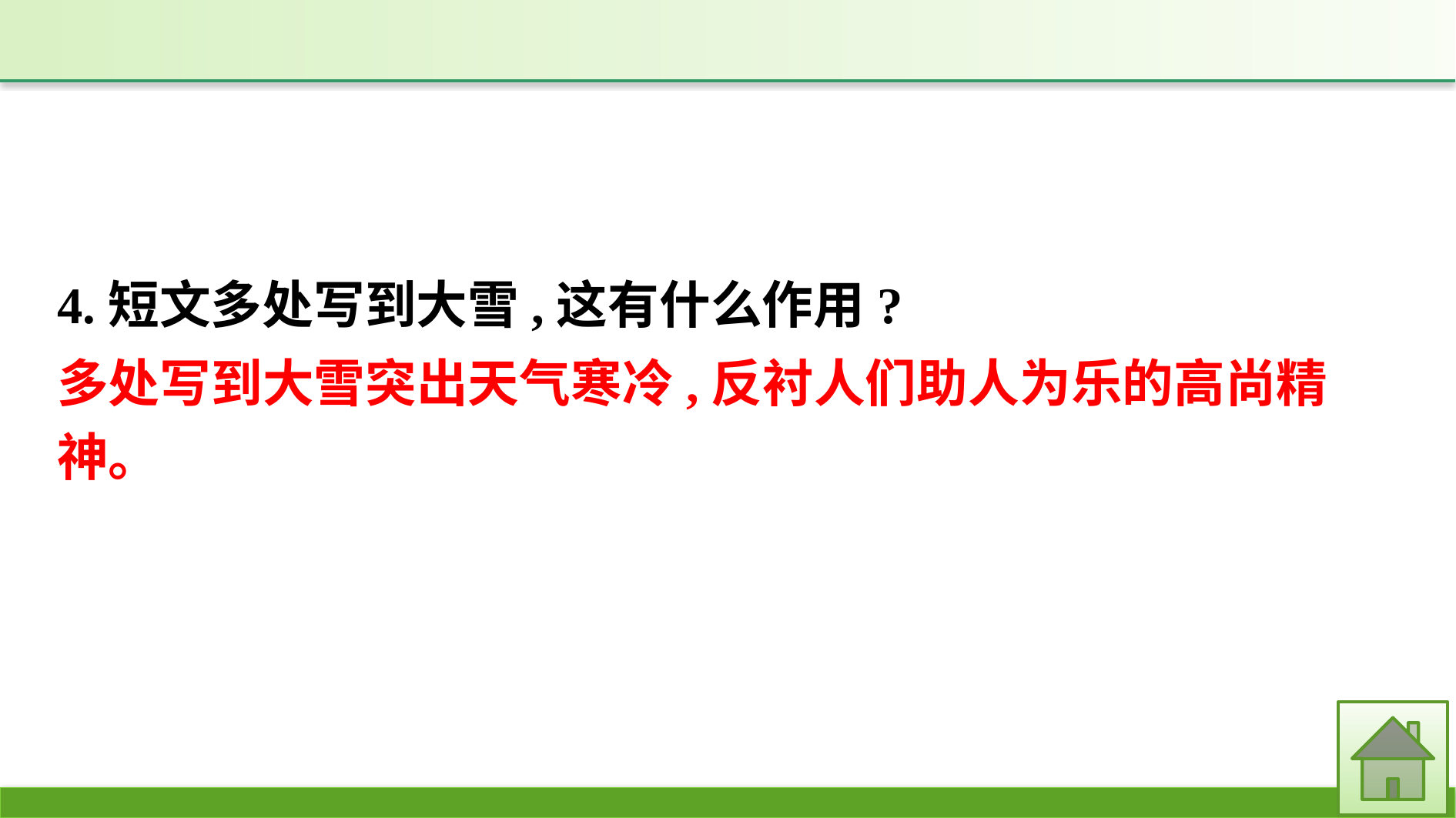

4.短文多处写到大雪,这有什么作用?
多处写到大雪突出天气寒冷,反衬人们助人为乐的高尚精神。